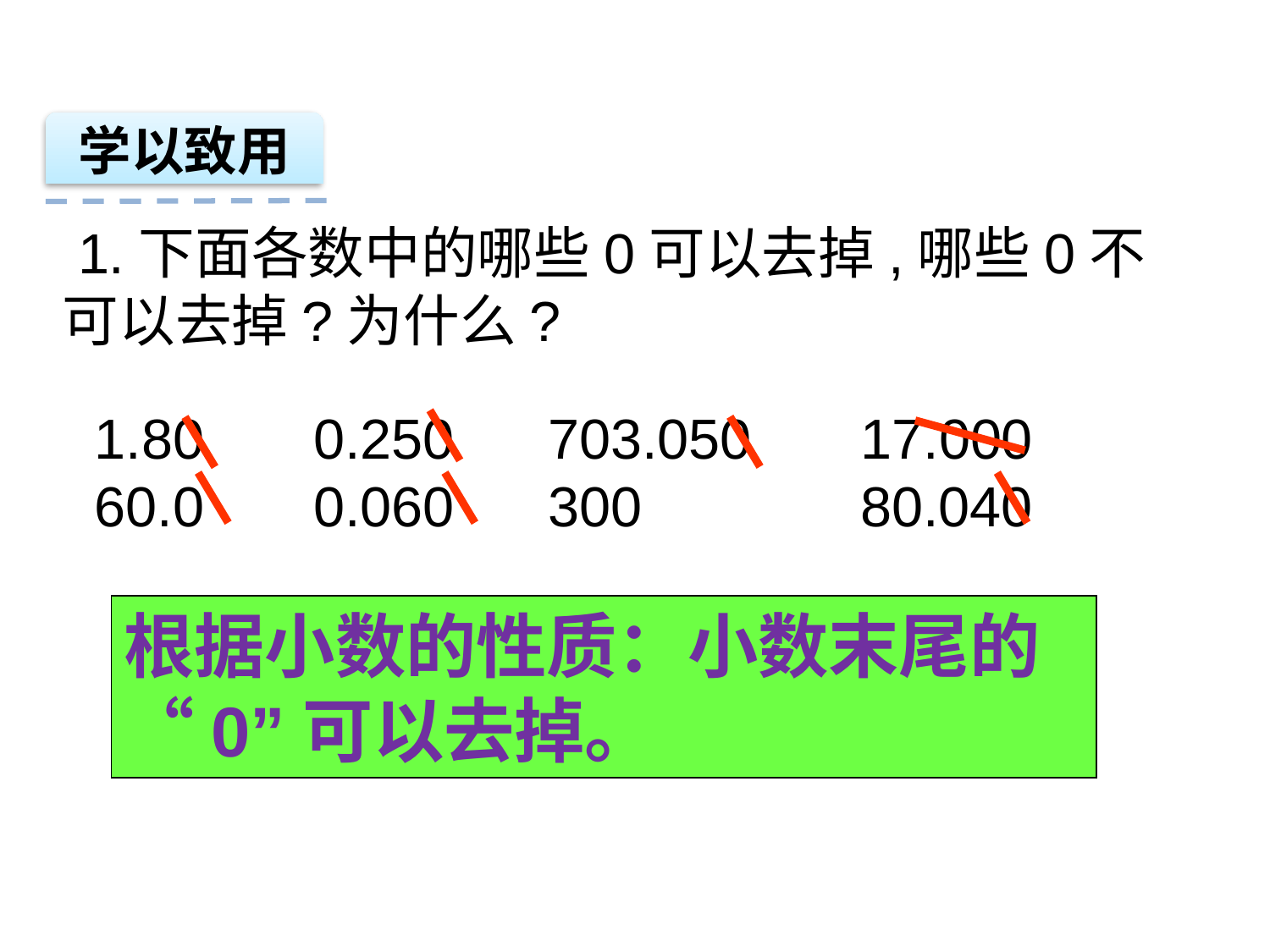

学以致用
 1.下面各数中的哪些0可以去掉,哪些0不可以去掉?为什么?
1.80       0.250      703.050       17.000
60.0       0.060      300              80.040

根据小数的性质：小数末尾的“0”可以去掉。